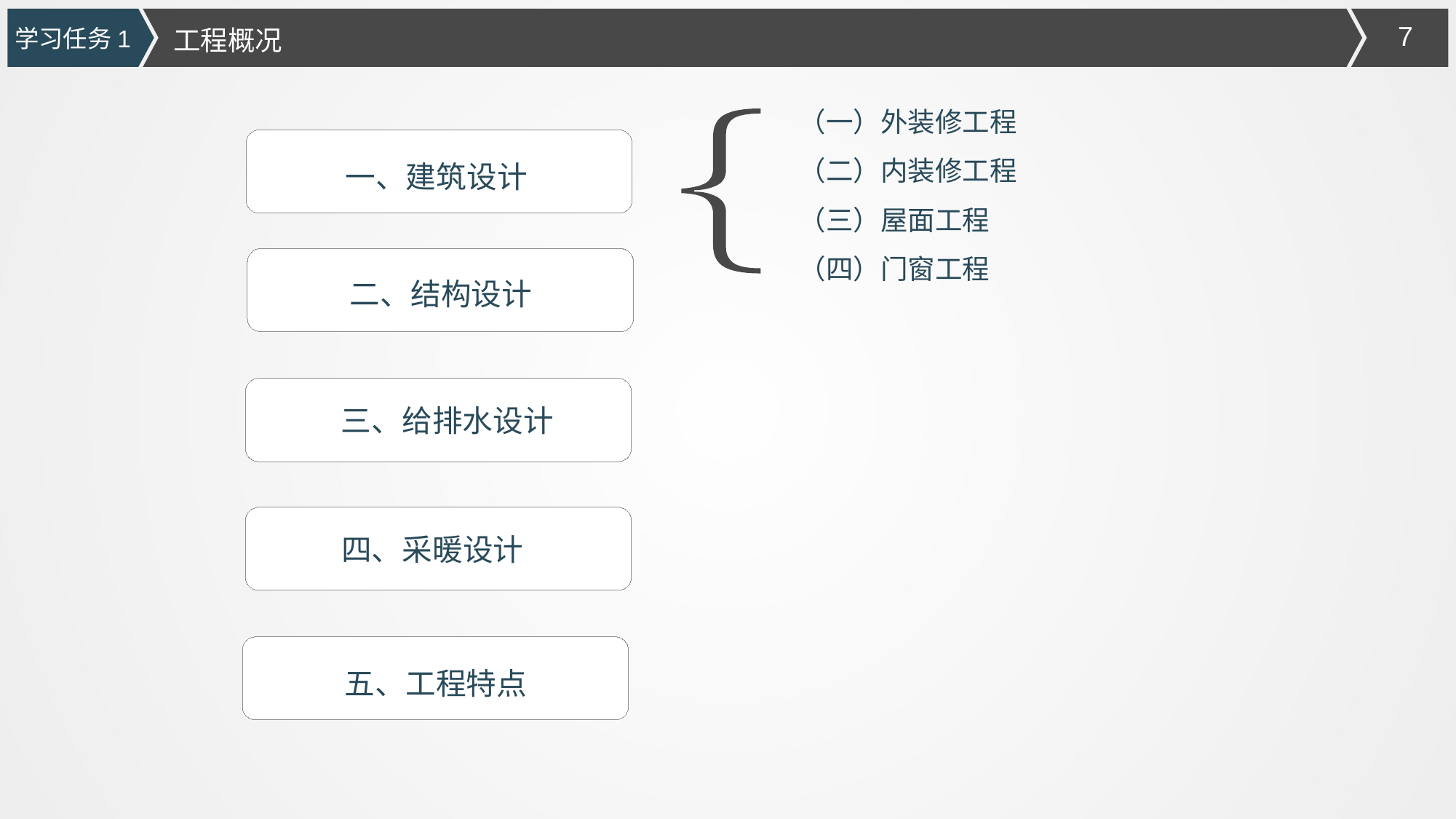

学习任务1
工程概况
（一）外装修工程
（二）内装修工程
（三）屋面工程
（四）门窗工程

一、建筑设计

二、结构设计

三、给排水设计

四、采暖设计

五、工程特点